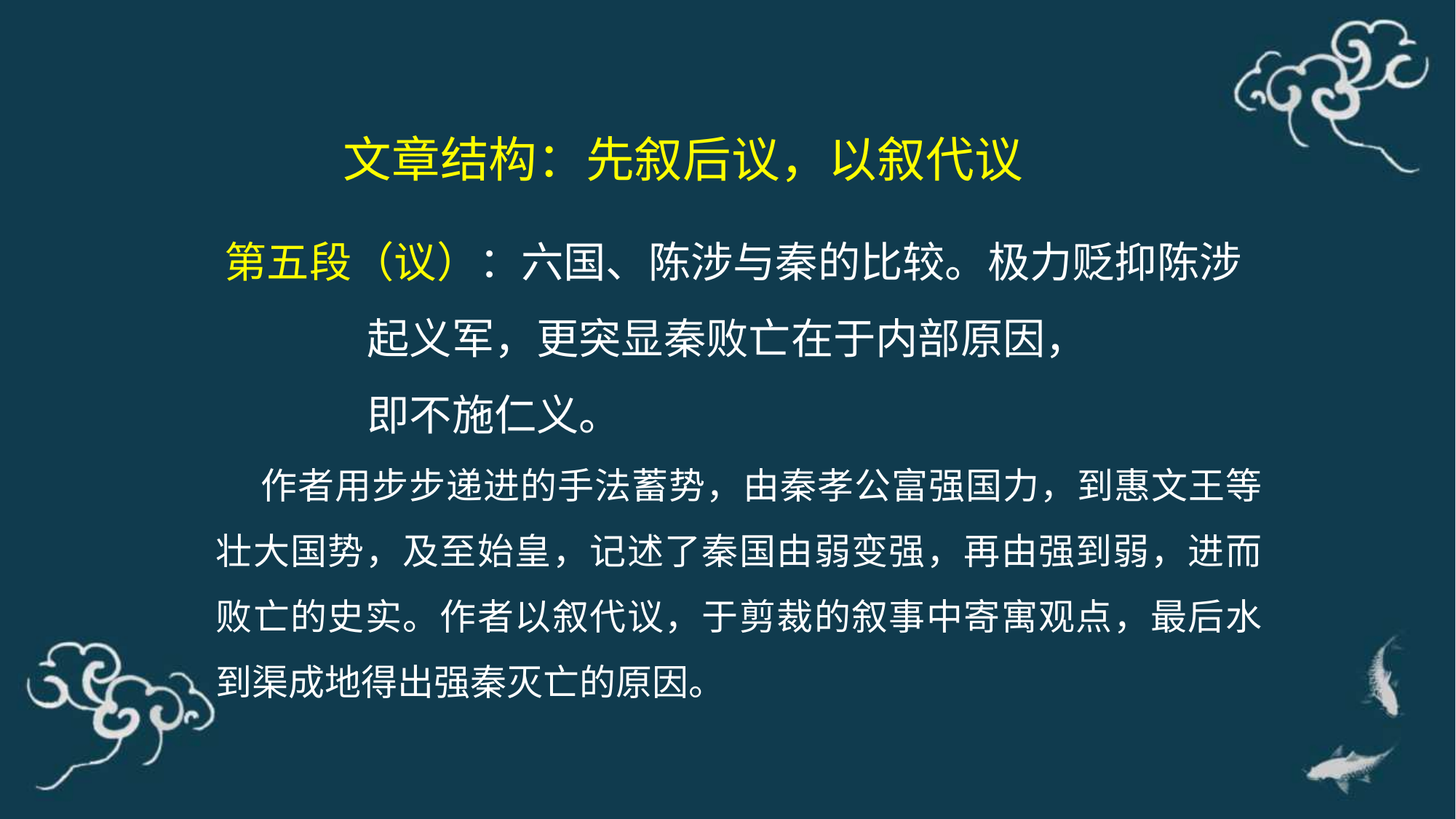

文章结构：先叙后议，以叙代议
第五段（议）：六国、陈涉与秦的比较。极力贬抑陈涉
              起义军，更突显秦败亡在于内部原因，
              即不施仁义。
    作者用步步递进的手法蓄势，由秦孝公富强国力，到惠文王等壮大国势，及至始皇，记述了秦国由弱变强，再由强到弱，进而败亡的史实。作者以叙代议，于剪裁的叙事中寄寓观点，最后水到渠成地得出强秦灭亡的原因。